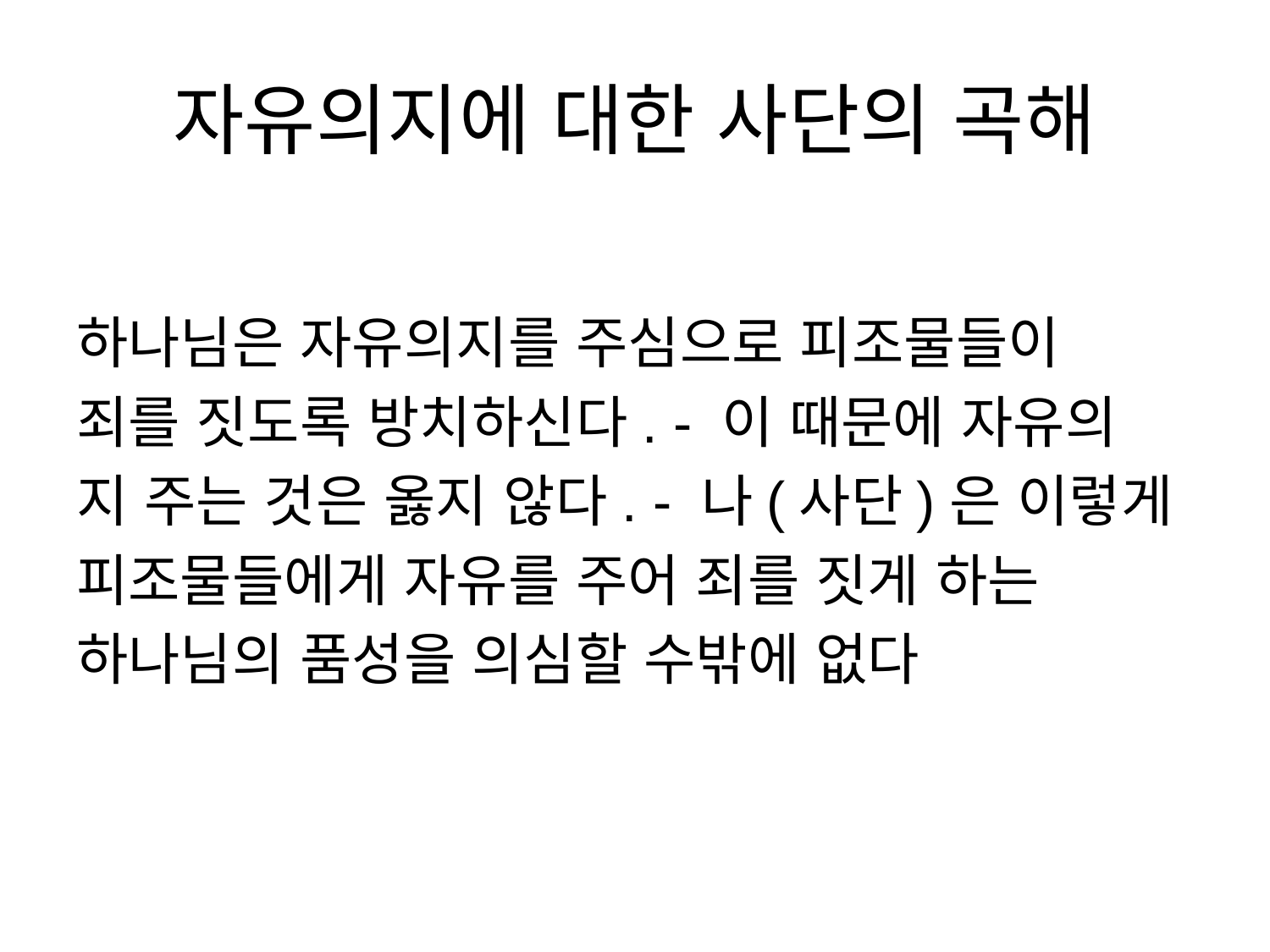

# 자유의지에 대한 사단의 곡해

하나님은 자유의지를 주심으로 피조물들이
죄를 짓도록 방치하신다. - 이 때문에 자유의
지 주는 것은 옳지 않다. - 나(사단)은 이렇게
피조물들에게 자유를 주어 죄를 짓게 하는
하나님의 품성을 의심할 수밖에 없다